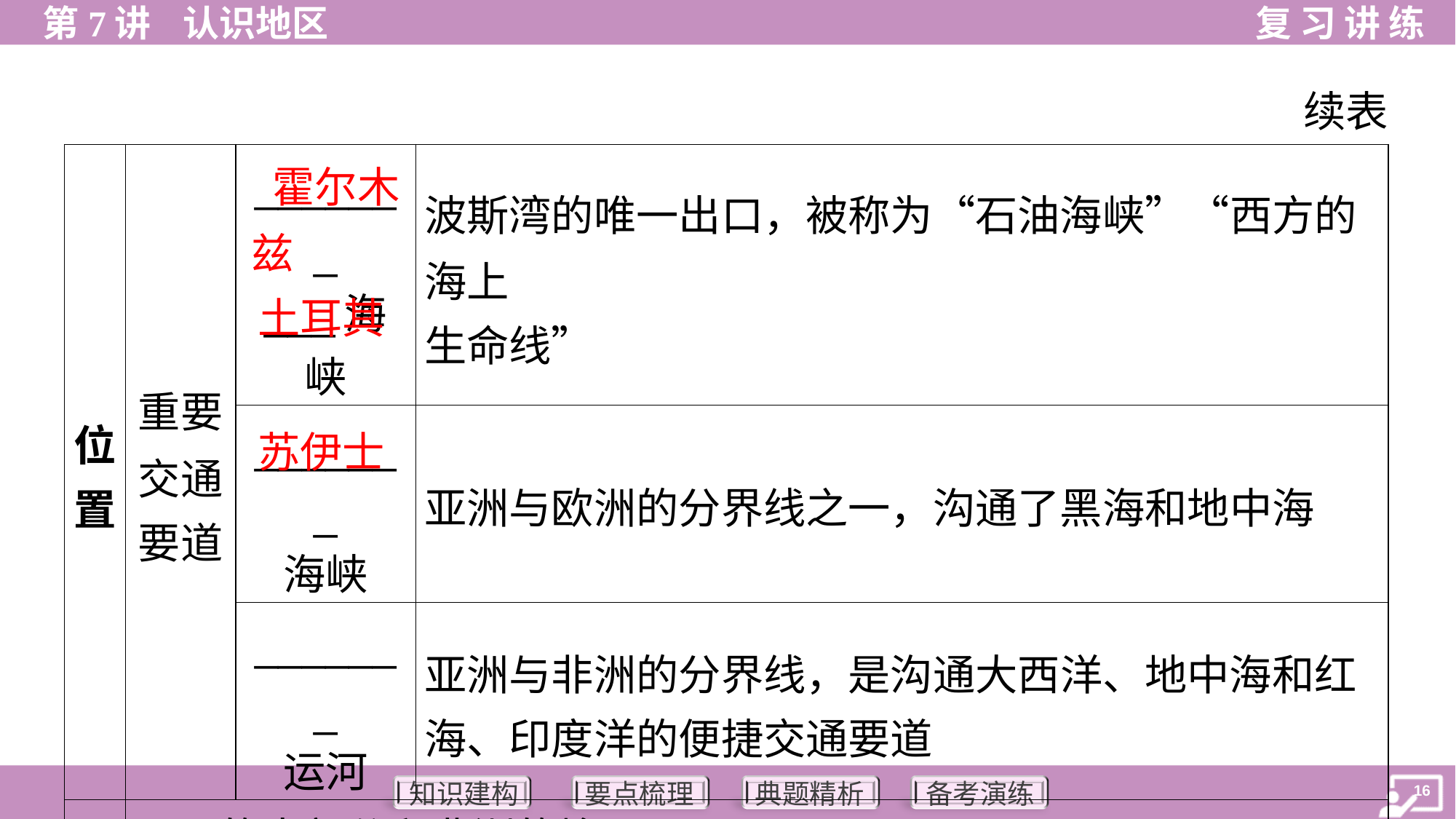

续表
| 位 置 | 重要 交通 要道 | \_\_\_\_\_\_\_ \_\_\_海峡 | 波斯湾的唯一出口，被称为“石油海峡”“西方的海上 生命线” |
| --- | --- | --- | --- |
|  |  | \_\_\_\_\_\_\_ 海峡 | 亚洲与欧洲的分界线之一，沟通了黑海和地中海 |
|  |  | \_\_\_\_\_\_\_ 运河 | 亚洲与非洲的分界线，是沟通大西洋、地中海和红 海、印度洋的便捷交通要道 |
| 范 围 | 西亚的大部分和非洲的埃及 |  |  |
|  | 识记中东的主要国家及其首都（面积最大的国家是沙特阿拉伯） |  |  |
霍尔木兹
土耳其
苏伊士